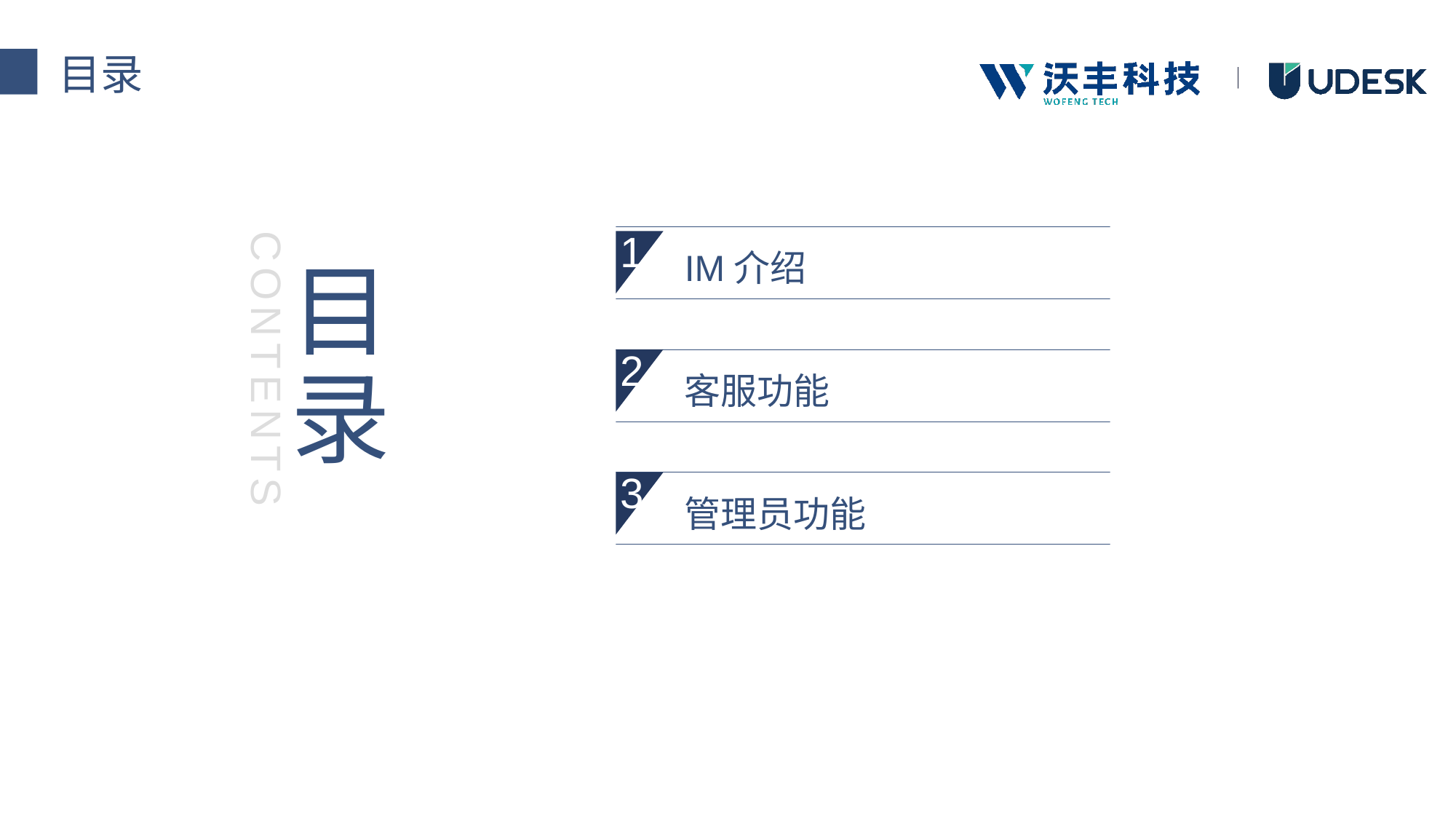

目录
目
录
IM介绍
1
CONTENTS
2
客服功能
管理员功能
3